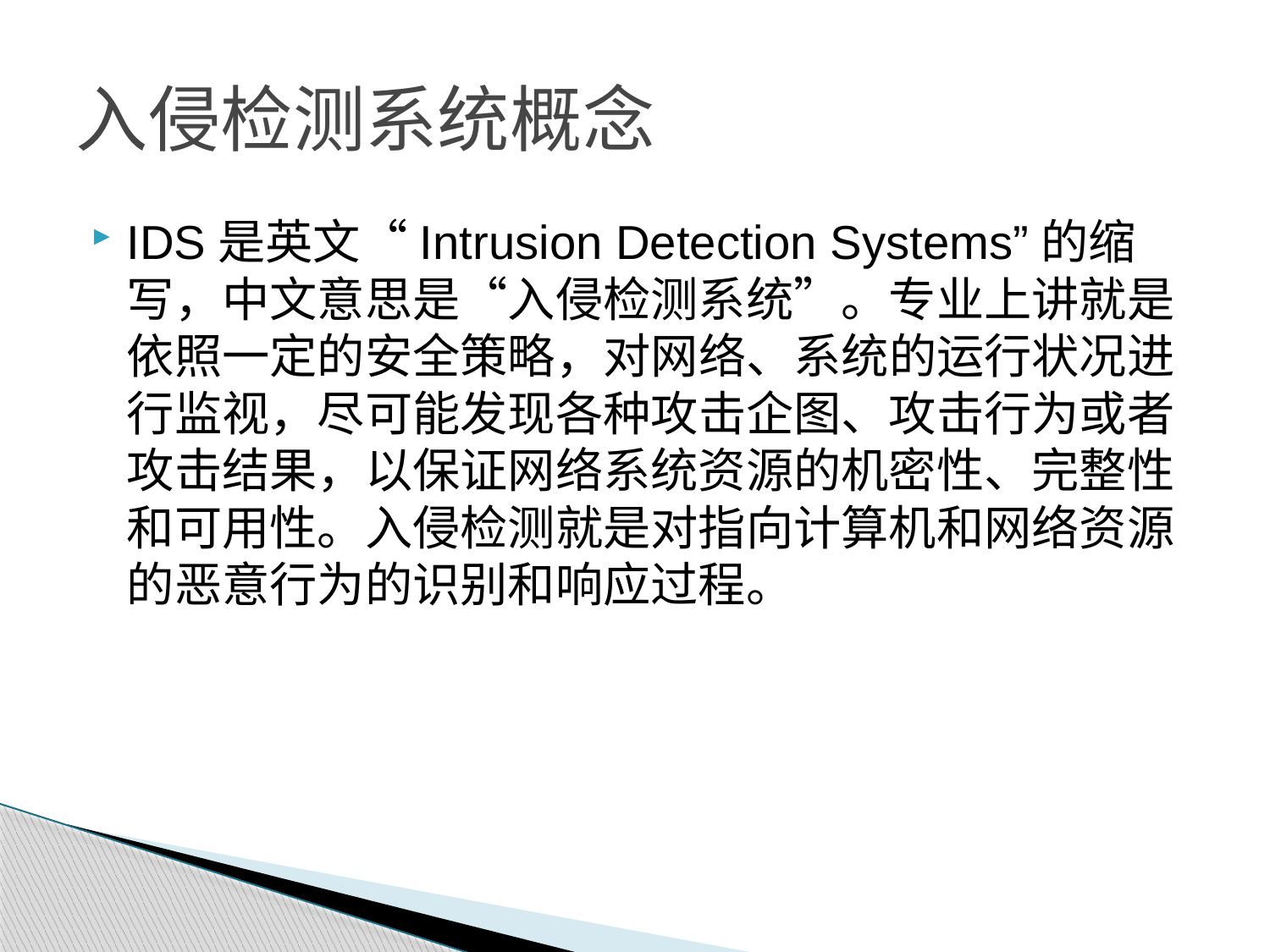

# 入侵检测系统概念
IDS是英文“Intrusion Detection Systems”的缩写，中文意思是“入侵检测系统”。专业上讲就是依照一定的安全策略，对网络、系统的运行状况进行监视，尽可能发现各种攻击企图、攻击行为或者攻击结果，以保证网络系统资源的机密性、完整性和可用性。入侵检测就是对指向计算机和网络资源的恶意行为的识别和响应过程。